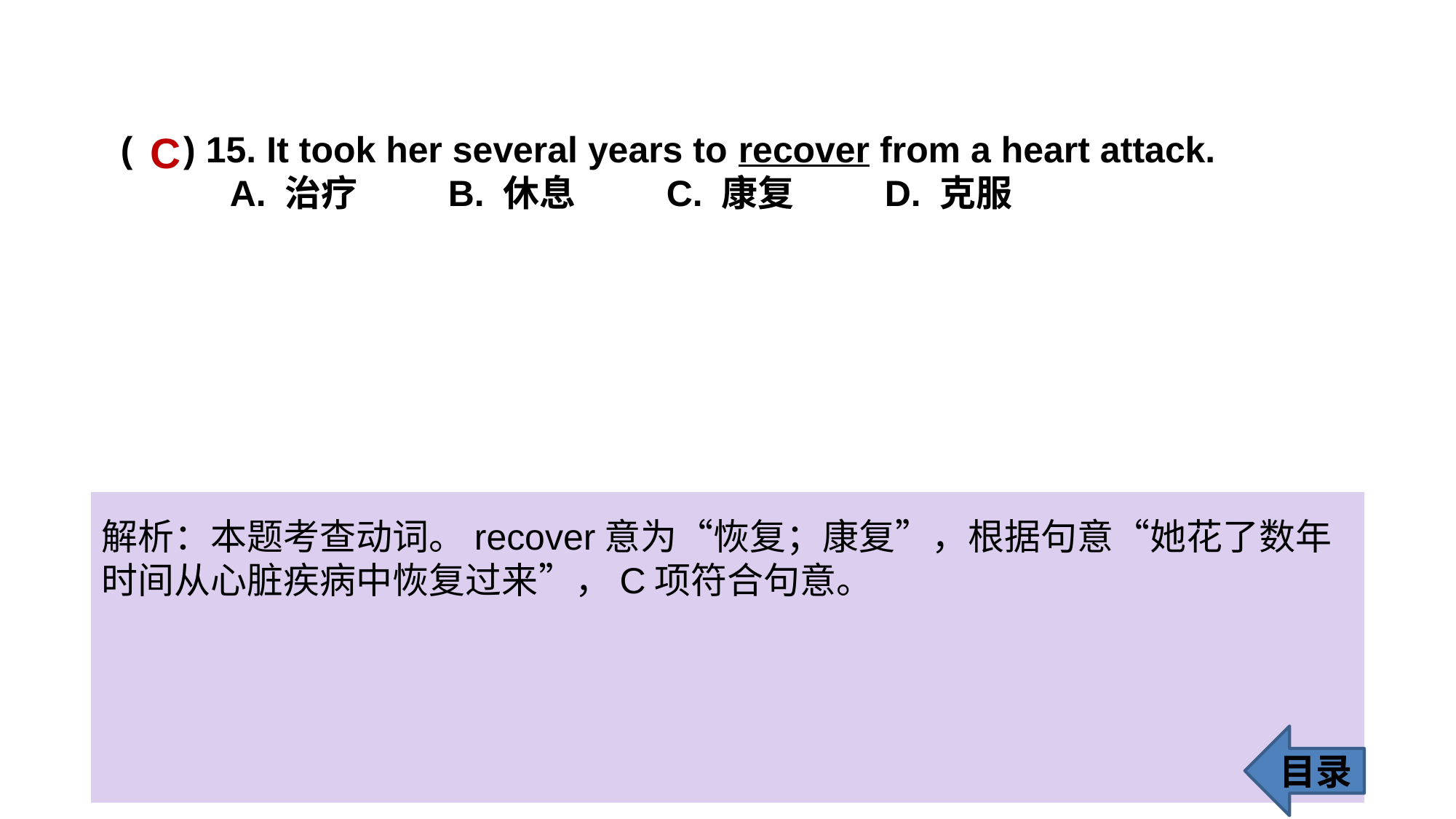

(     ) 15. It took her several years to recover from a heart attack.
	A. 治疗 	B. 休息 	C. 康复 	D. 克服
C

解析：本题考查动词。recover意为“恢复；康复”，根据句意“她花了数年时间从心脏疾病中恢复过来”，C项符合句意。
目录
21